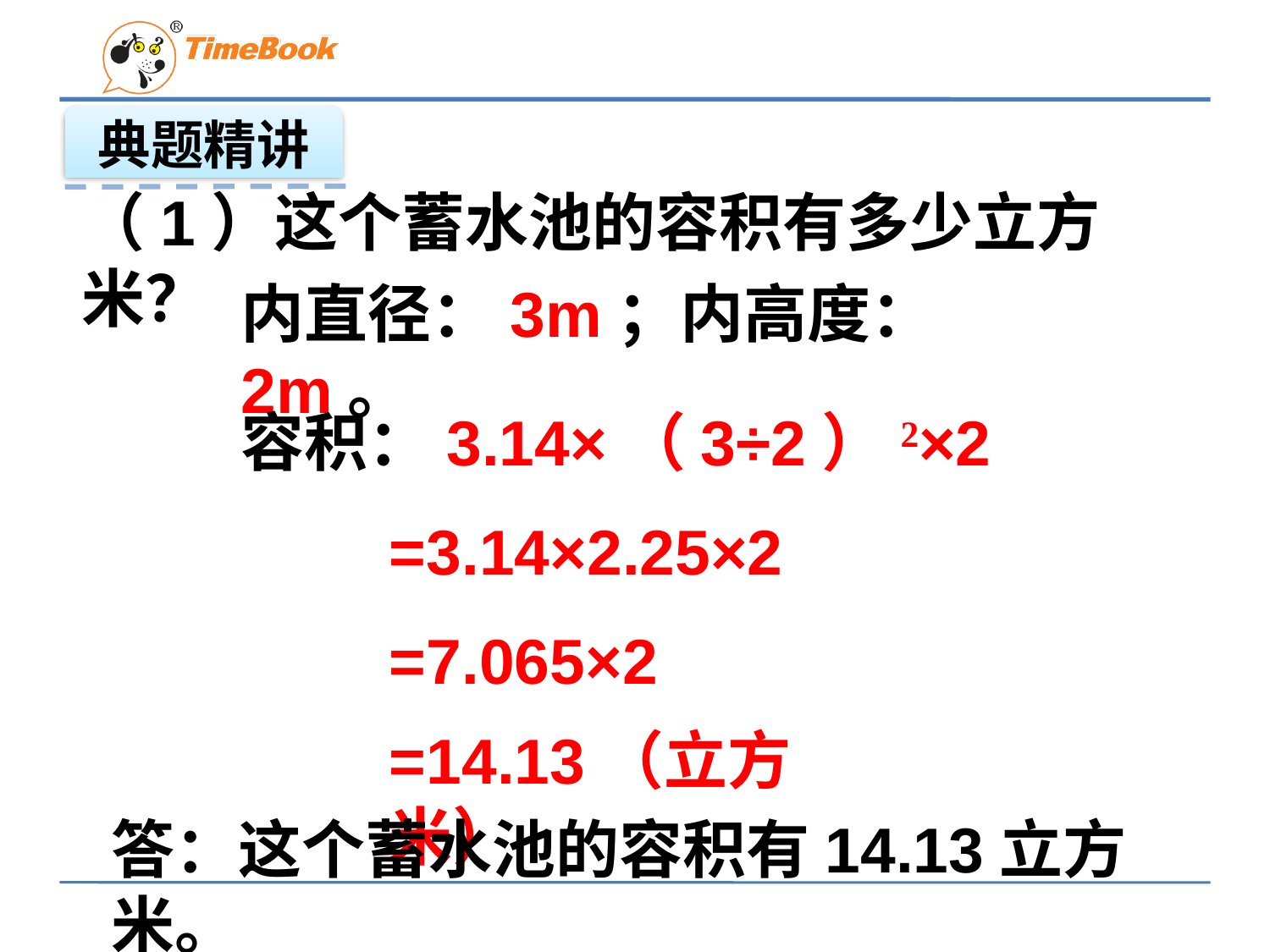

典题精讲
（1）这个蓄水池的容积有多少立方米？
内直径：3m；内高度：2m。
容积：3.14×（3÷2）2×2
=3.14×2.25×2
=7.065×2
=14.13（立方米）
答：这个蓄水池的容积有14.13立方米。